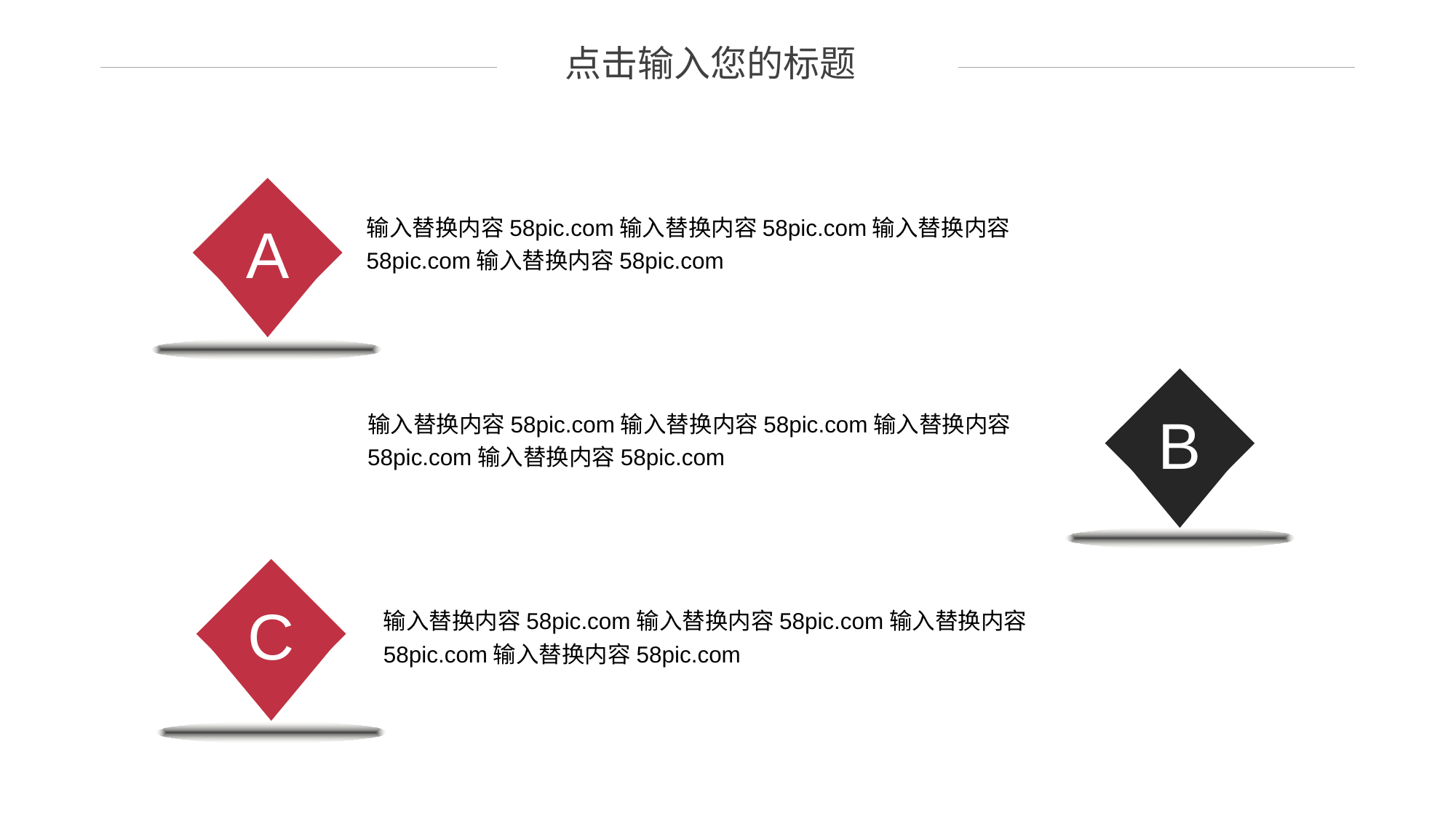

点击输入您的标题
A

输入替换内容58pic.com输入替换内容58pic.com输入替换内容58pic.com输入替换内容58pic.com

B

输入替换内容58pic.com输入替换内容58pic.com输入替换内容58pic.com输入替换内容58pic.com

C

输入替换内容58pic.com输入替换内容58pic.com输入替换内容58pic.com输入替换内容58pic.com